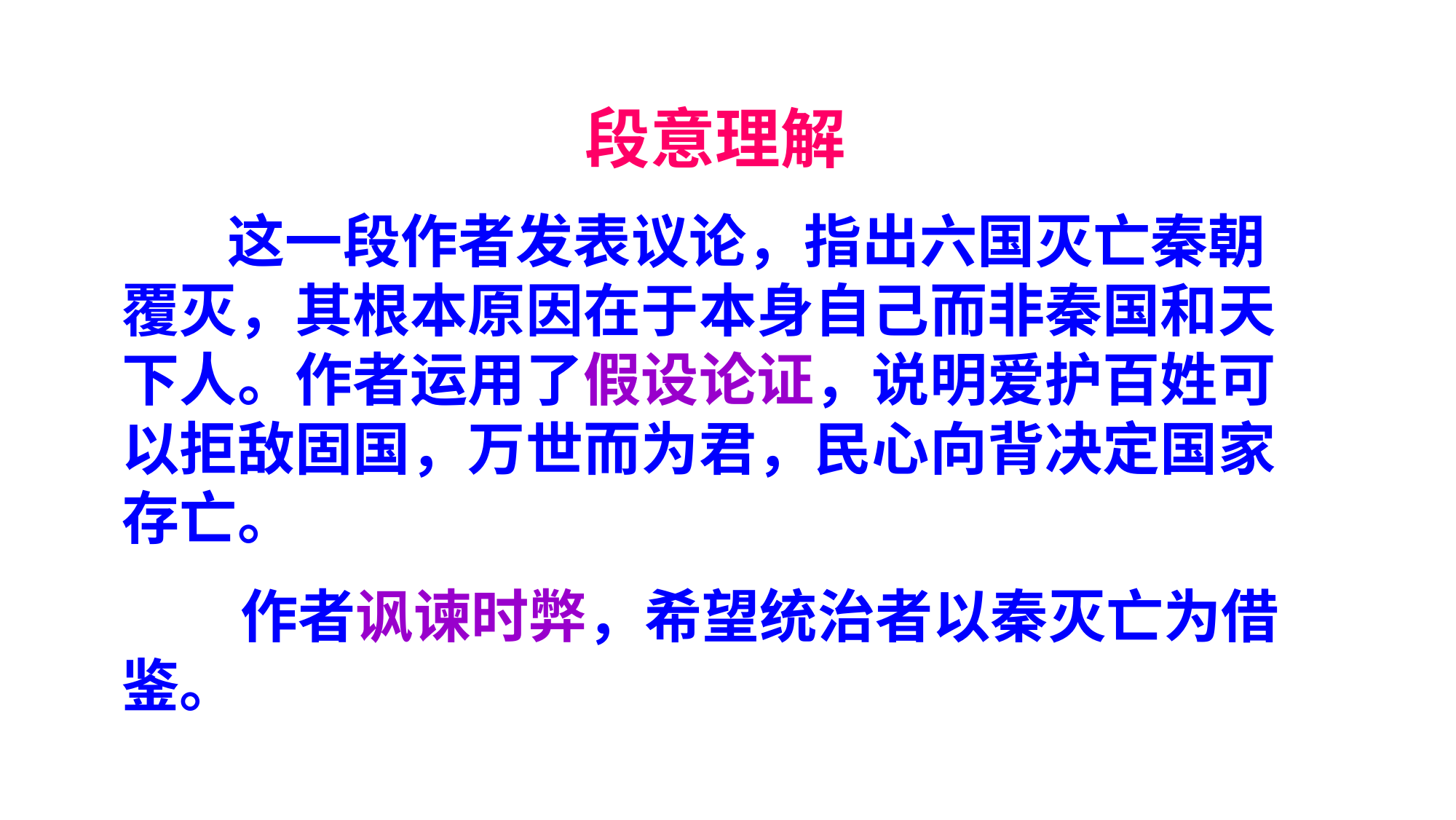

段意理解
       这一段作者发表议论，指出六国灭亡秦朝覆灭，其根本原因在于本身自己而非秦国和天下人。作者运用了假设论证，说明爱护百姓可以拒敌固国，万世而为君，民心向背决定国家存亡。
        作者讽谏时弊，希望统治者以秦灭亡为借鉴。